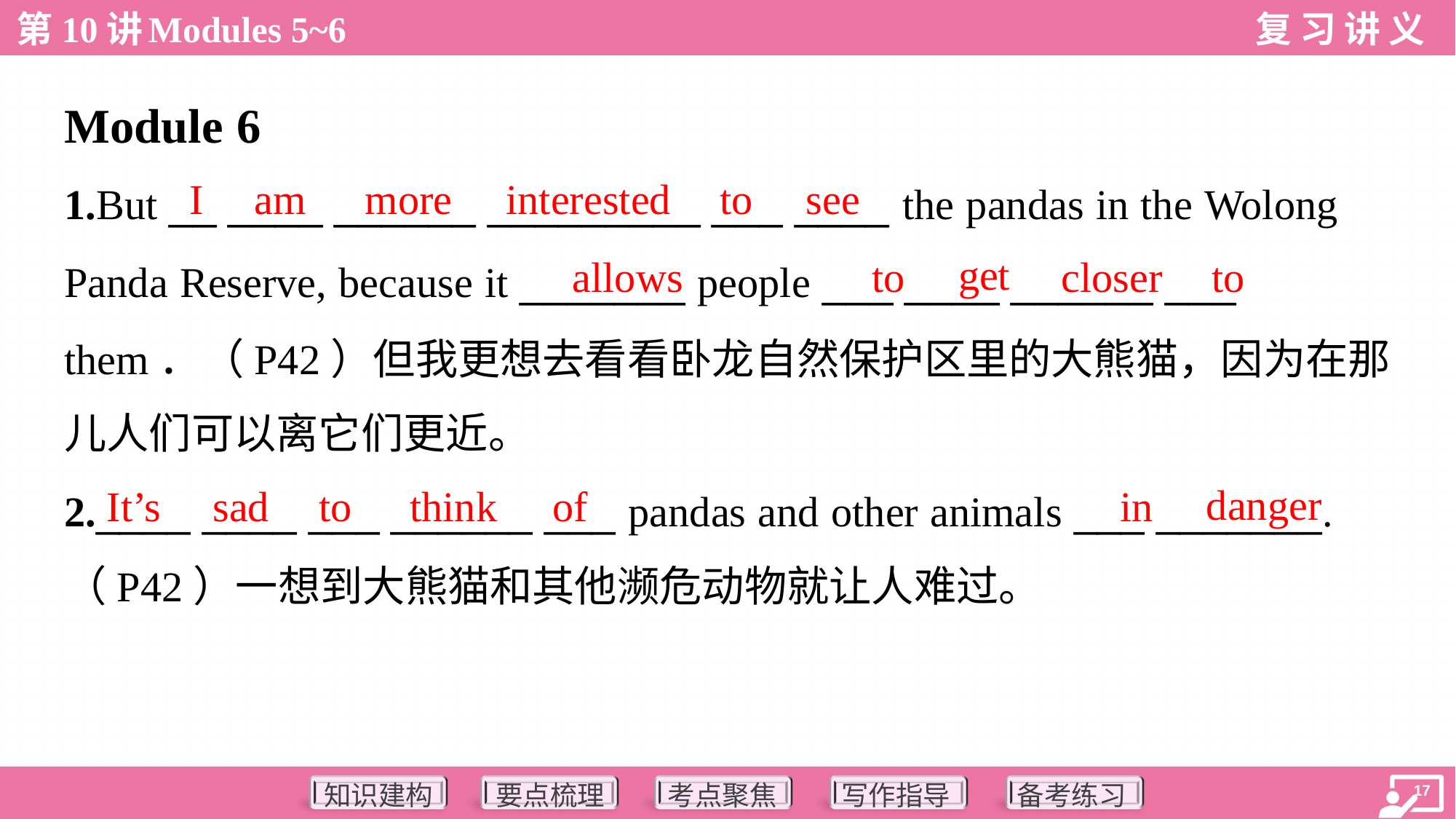

Module 6
I
am
more
interested
to
see
1.But __ ____ ______ _________ ___ ____ the pandas in the Wolong
Panda Reserve, because it _______ people ___ ____ ______ ___
them．（P42）但我更想去看看卧龙自然保护区里的大熊猫，因为在那
儿人们可以离它们更近。
get
allows
to
closer
to
danger
It’s
sad
to
think
of
in
2.____ ____ ___ ______ ___ pandas and other animals ___ _______.
（P42）一想到大熊猫和其他濒危动物就让人难过。